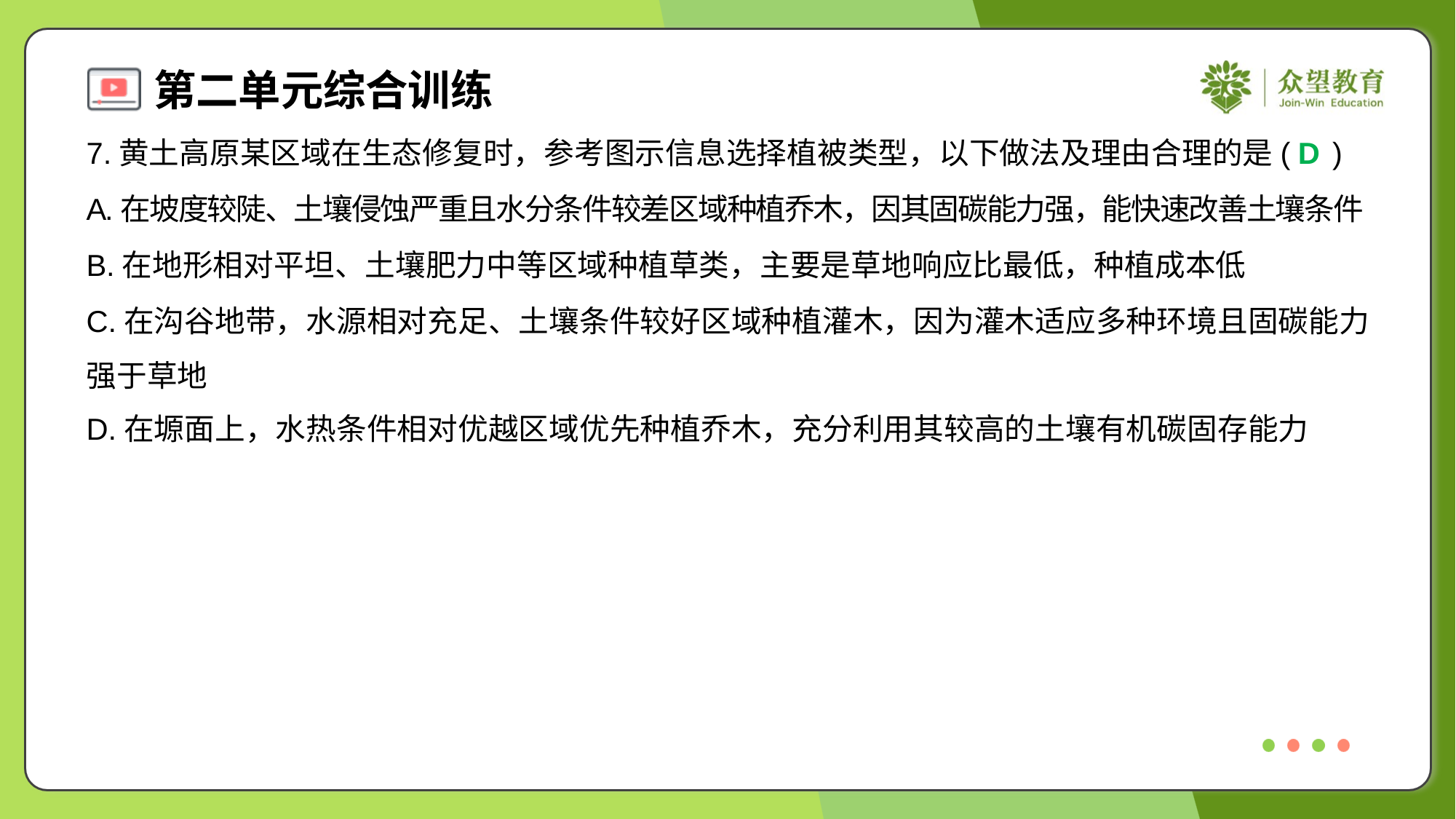

7.黄土高原某区域在生态修复时，参考图示信息选择植被类型，以下做法及理由合理的是(     )
D
A.在坡度较陡、土壤侵蚀严重且水分条件较差区域种植乔木，因其固碳能力强，能快速改善土壤条件
B.在地形相对平坦、土壤肥力中等区域种植草类，主要是草地响应比最低，种植成本低
C.在沟谷地带，水源相对充足、土壤条件较好区域种植灌木，因为灌木适应多种环境且固碳能力
强于草地
D.在塬面上，水热条件相对优越区域优先种植乔木，充分利用其较高的土壤有机碳固存能力